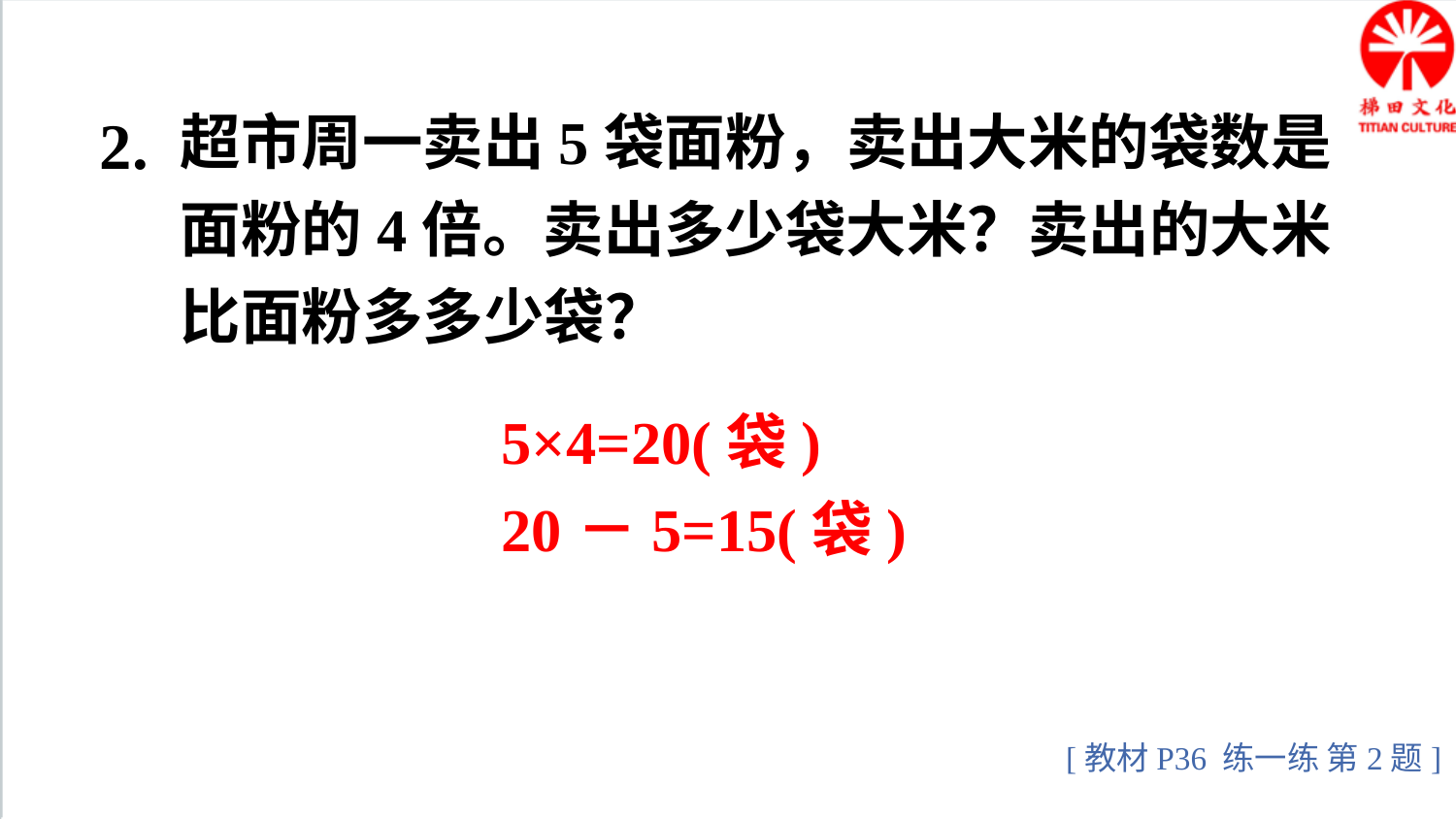

2.
超市周一卖出5袋面粉，卖出大米的袋数是面粉的4倍。卖出多少袋大米？卖出的大米比面粉多多少袋？
5×4=20(袋)
20－5=15(袋)
[教材P36 练一练 第2题]